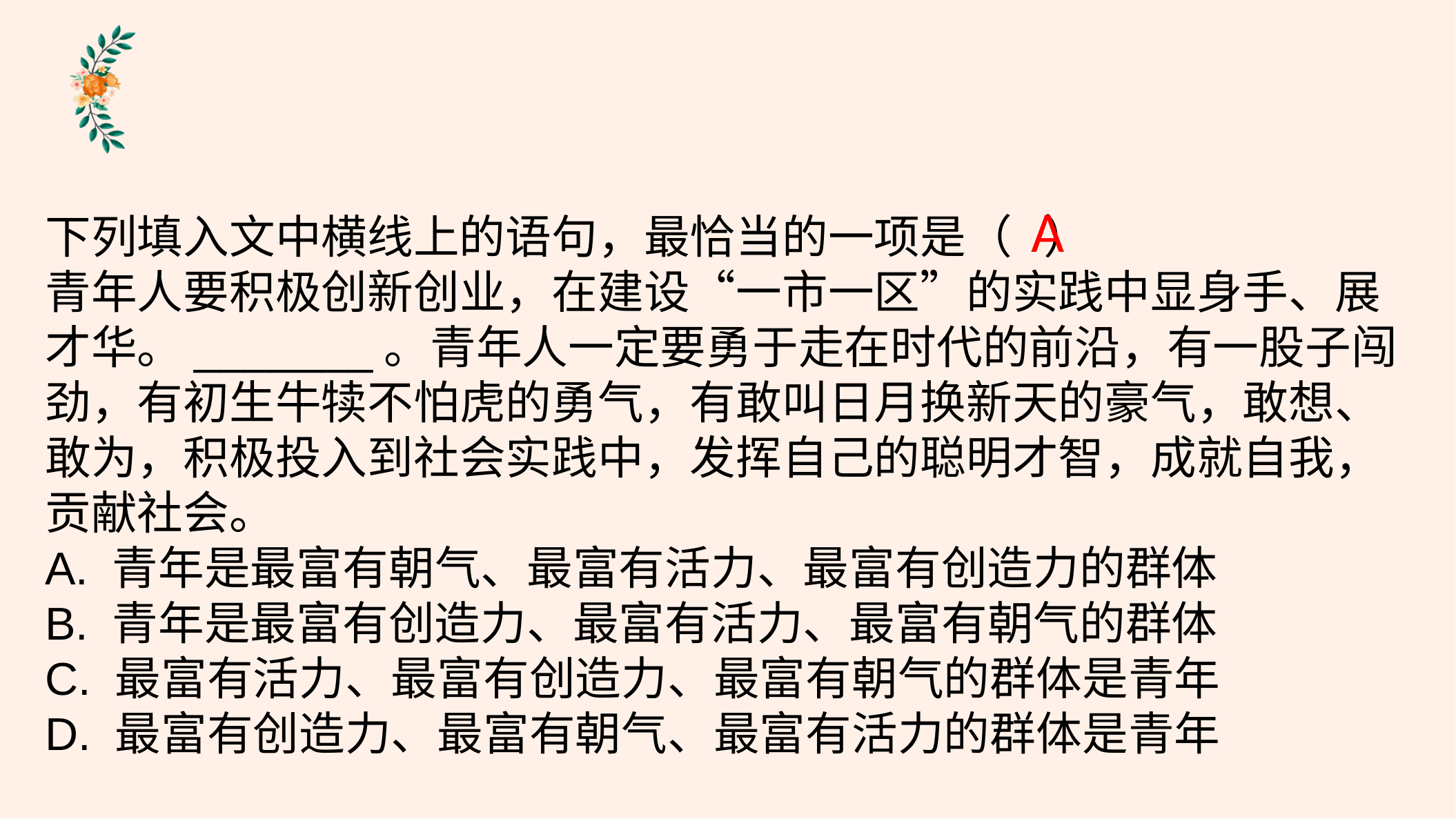

A
下列填入文中横线上的语句，最恰当的一项是（   ）
青年人要积极创新创业，在建设“一市一区”的实践中显身手、展才华。_______。青年人一定要勇于走在时代的前沿，有一股子闯劲，有初生牛犊不怕虎的勇气，有敢叫日月换新天的豪气，敢想、敢为，积极投入到社会实践中，发挥自己的聪明才智，成就自我，贡献社会。
A. 青年是最富有朝气、最富有活力、最富有创造力的群体
B. 青年是最富有创造力、最富有活力、最富有朝气的群体
C. 最富有活力、最富有创造力、最富有朝气的群体是青年
D. 最富有创造力、最富有朝气、最富有活力的群体是青年